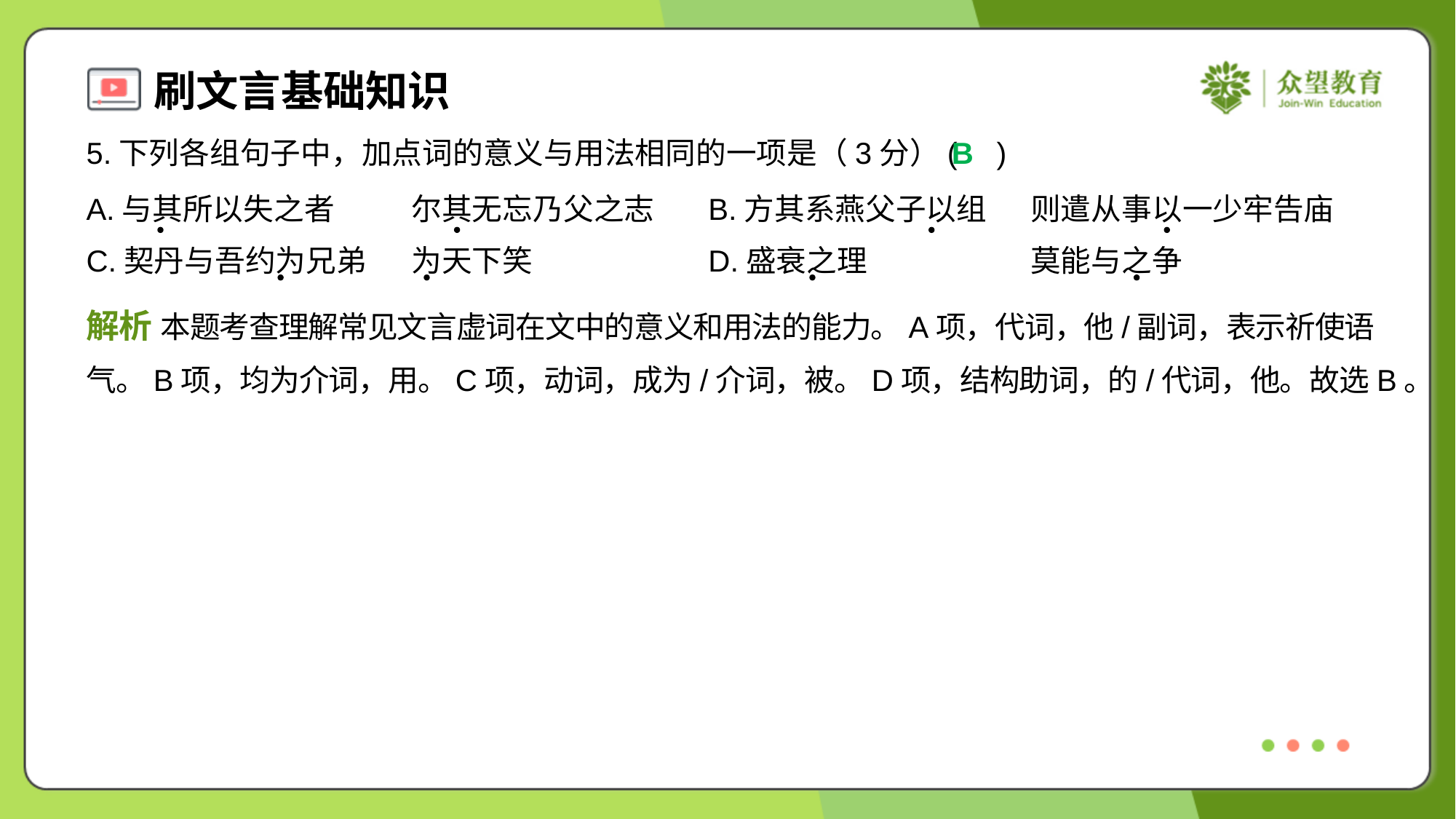

5.下列各组句子中，加点词的意义与用法相同的一项是（3分）(     )
B
A.与其所以失之者	尔其无忘乃父之志	B.方其系燕父子以组	则遣从事以一少牢告庙
C.契丹与吾约为兄弟	为天下笑	D.盛衰之理	莫能与之争

解析 本题考查理解常见文言虚词在文中的意义和用法的能力。A项，代词，他/副词，表示祈使语
气。B项，均为介词，用。C项，动词，成为/介词，被。D项，结构助词，的/代词，他。故选B。